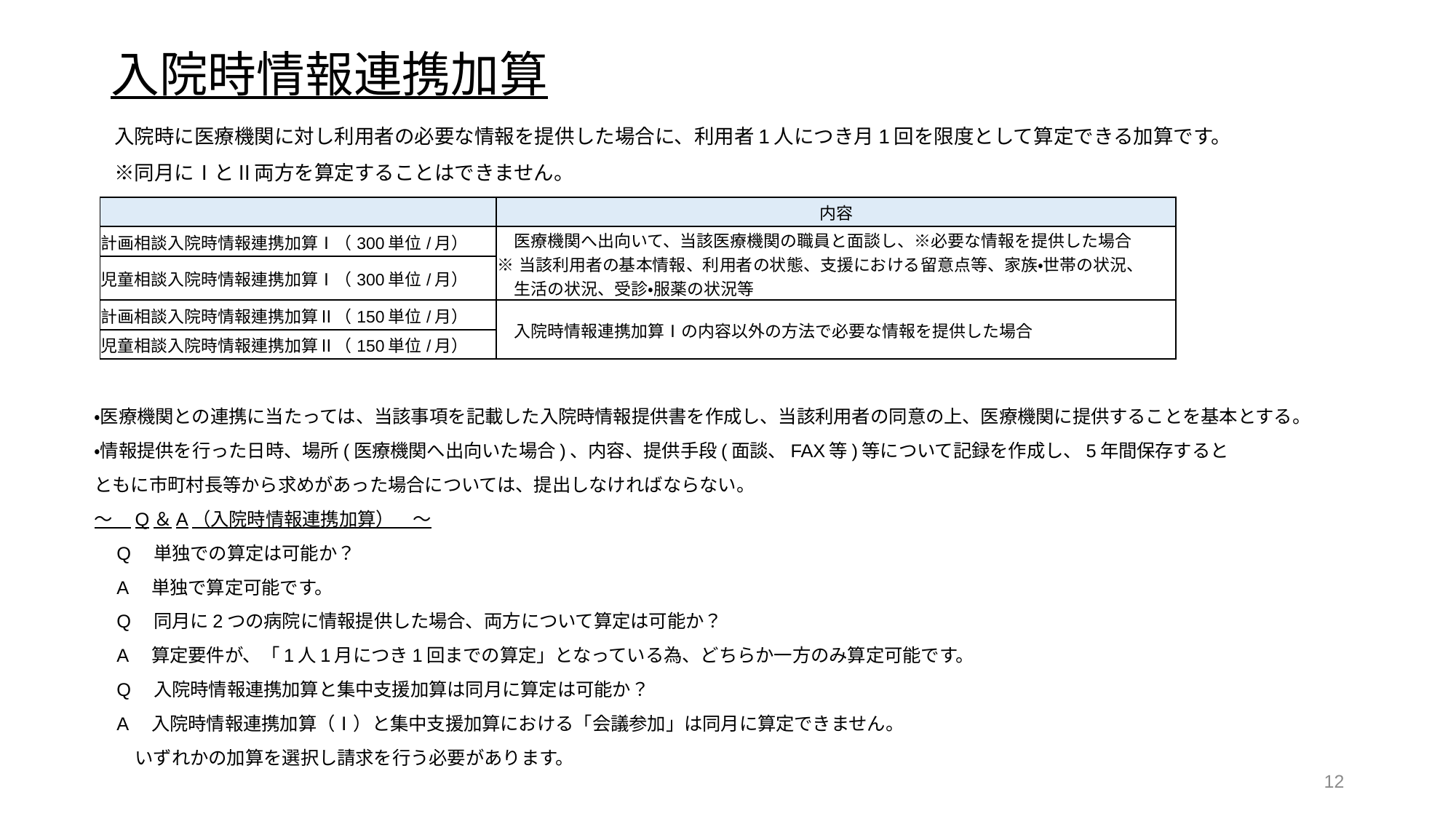

# 入院時情報連携加算
　入院時に医療機関に対し利用者の必要な情報を提供した場合に、利用者1人につき月1回を限度として算定できる加算です。
　※同月にⅠとⅡ両方を算定することはできません。

・医療機関との連携に当たっては、当該事項を記載した入院時情報提供書を作成し、当該利用者の同意の上、医療機関に提供することを基本とする。
・情報提供を行った日時、場所(医療機関へ出向いた場合)、内容、提供手段(面談、FAX等)等について記録を作成し、5年間保存すると
ともに市町村長等から求めがあった場合については、提出しなければならない。
～　Q＆A（入院時情報連携加算）　～
　Q　単独での算定は可能か？
　A　単独で算定可能です。
　Q　同月に2つの病院に情報提供した場合、両方について算定は可能か？
　A　算定要件が、「1人1月につき1回までの算定」となっている為、どちらか一方のみ算定可能です。
　Q　入院時情報連携加算と集中支援加算は同月に算定は可能か？
　A　入院時情報連携加算（Ⅰ）と集中支援加算における「会議参加」は同月に算定できません。
　　 いずれかの加算を選択し請求を行う必要があります。

|  | 内容 |
| --- | --- |
| 計画相談入院時情報連携加算Ⅰ（300単位/月） | 医療機関へ出向いて、当該医療機関の職員と面談し、※必要な情報を提供した場合 ※当該利用者の基本情報、利用者の状態、支援における留意点等、家族・世帯の状況、 　生活の状況、受診・服薬の状況等 |
| 児童相談入院時情報連携加算Ⅰ（300単位/月） |  |
| 計画相談入院時情報連携加算Ⅱ（150単位/月） | 入院時情報連携加算Ⅰの内容以外の方法で必要な情報を提供した場合 |
| 児童相談入院時情報連携加算Ⅱ（150単位/月） |  |
12